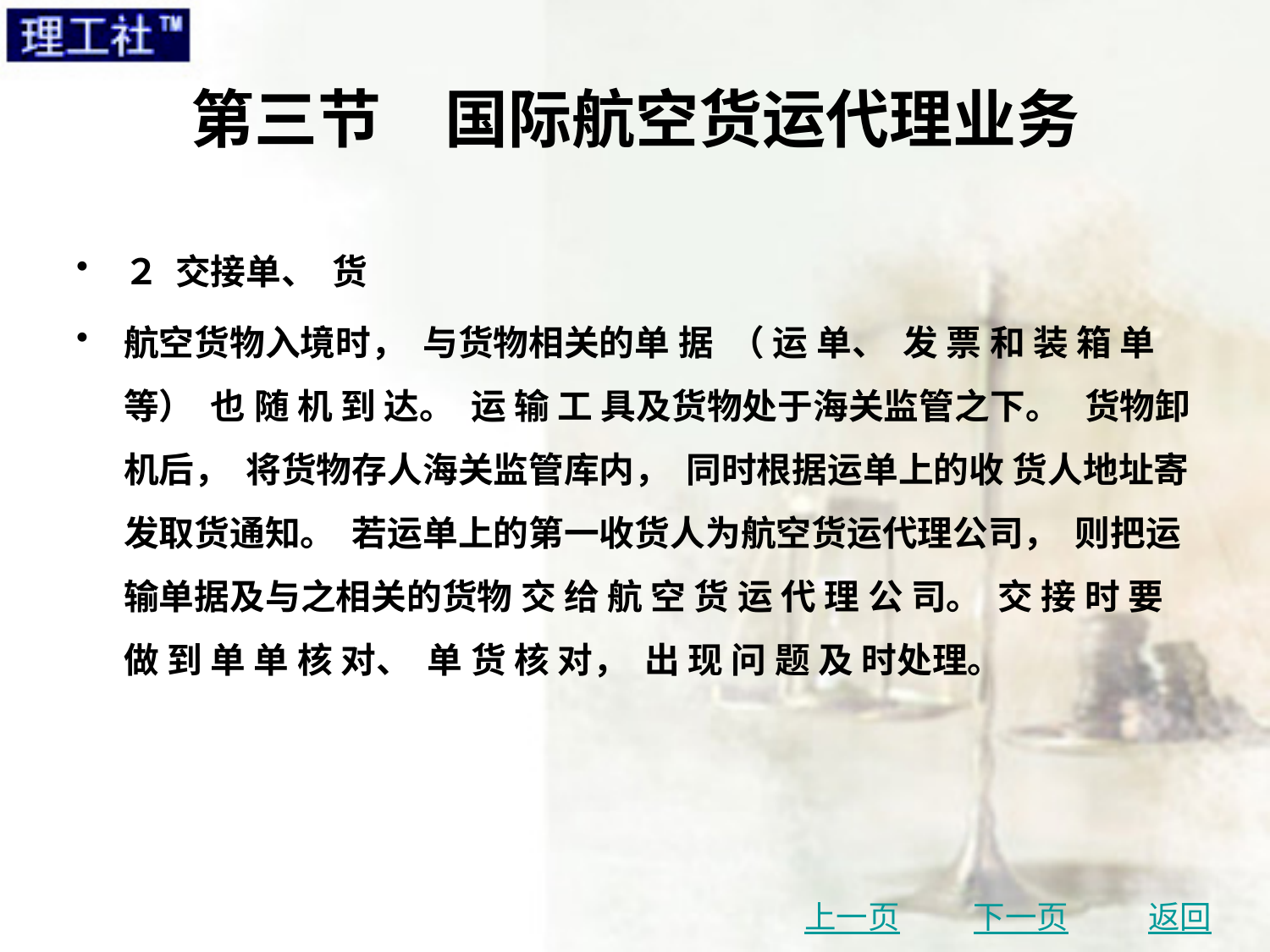

# 第三节　国际航空货运代理业务
２  交接单、  货
航空货物入境时，  与货物相关的单 据  （ 运 单、  发 票 和 装 箱 单 等）  也 随 机 到 达。  运 输 工 具及货物处于海关监管之下。   货物卸机后，  将货物存人海关监管库内，  同时根据运单上的收 货人地址寄发取货通知。  若运单上的第一收货人为航空货运代理公司，  则把运输单据及与之相关的货物 交 给 航 空 货 运 代 理 公 司。  交 接 时 要 做 到 单 单 核 对、  单 货 核 对，  出 现 问 题 及 时处理。

上一页
下一页
返回